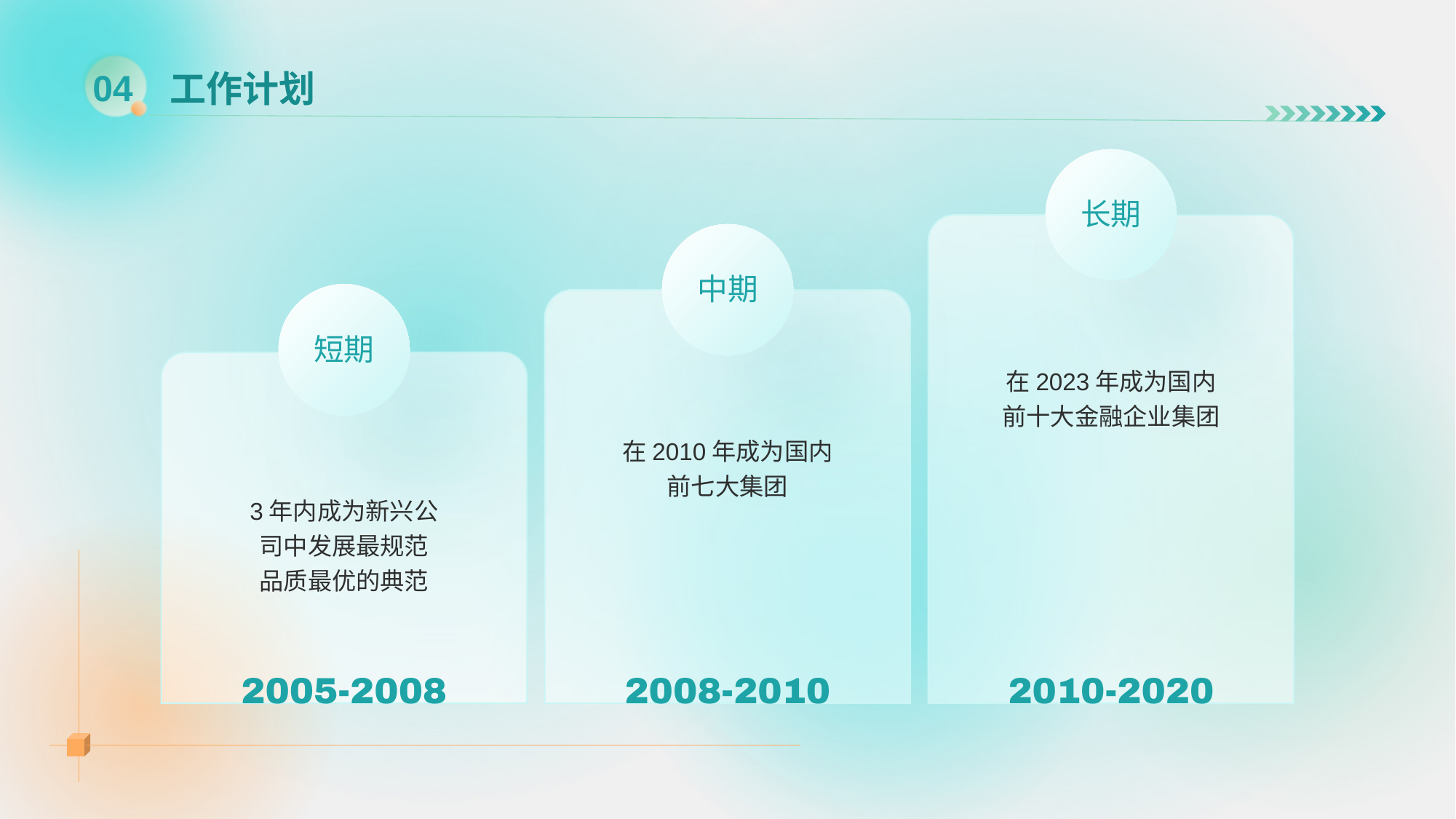

# 工作计划
04

长期

中期

短期

在2023年成为国内前十大金融企业集团
在2010年成为国内前七大集团
3年内成为新兴公司中发展最规范
品质最优的典范
2005-2008
2008-2010
2010-2020